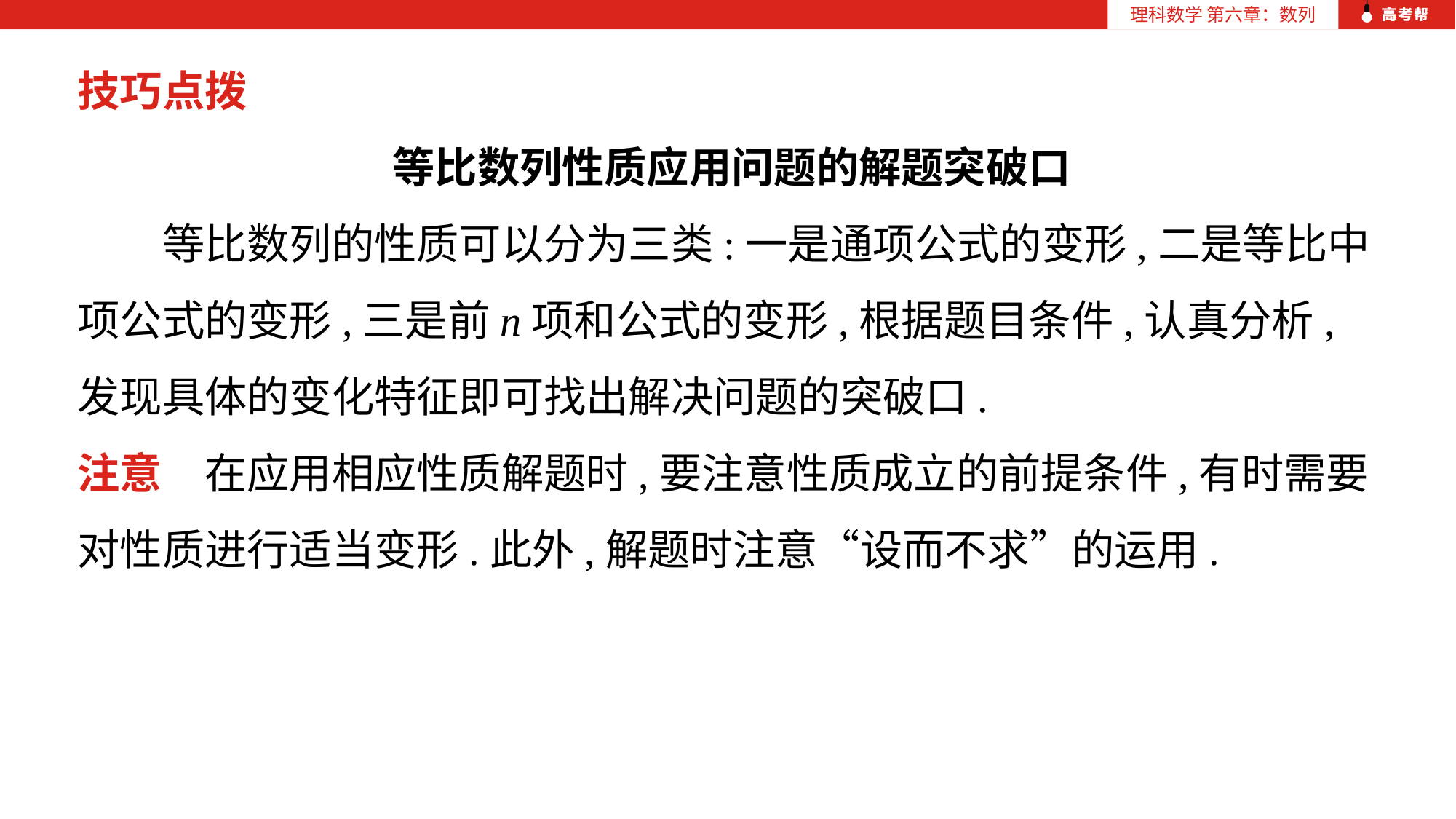

技巧点拨
等比数列性质应用问题的解题突破口
　　等比数列的性质可以分为三类:一是通项公式的变形,二是等比中项公式的变形,三是前n项和公式的变形,根据题目条件,认真分析,发现具体的变化特征即可找出解决问题的突破口.
注意　在应用相应性质解题时,要注意性质成立的前提条件,有时需要对性质进行适当变形.此外,解题时注意“设而不求”的运用.